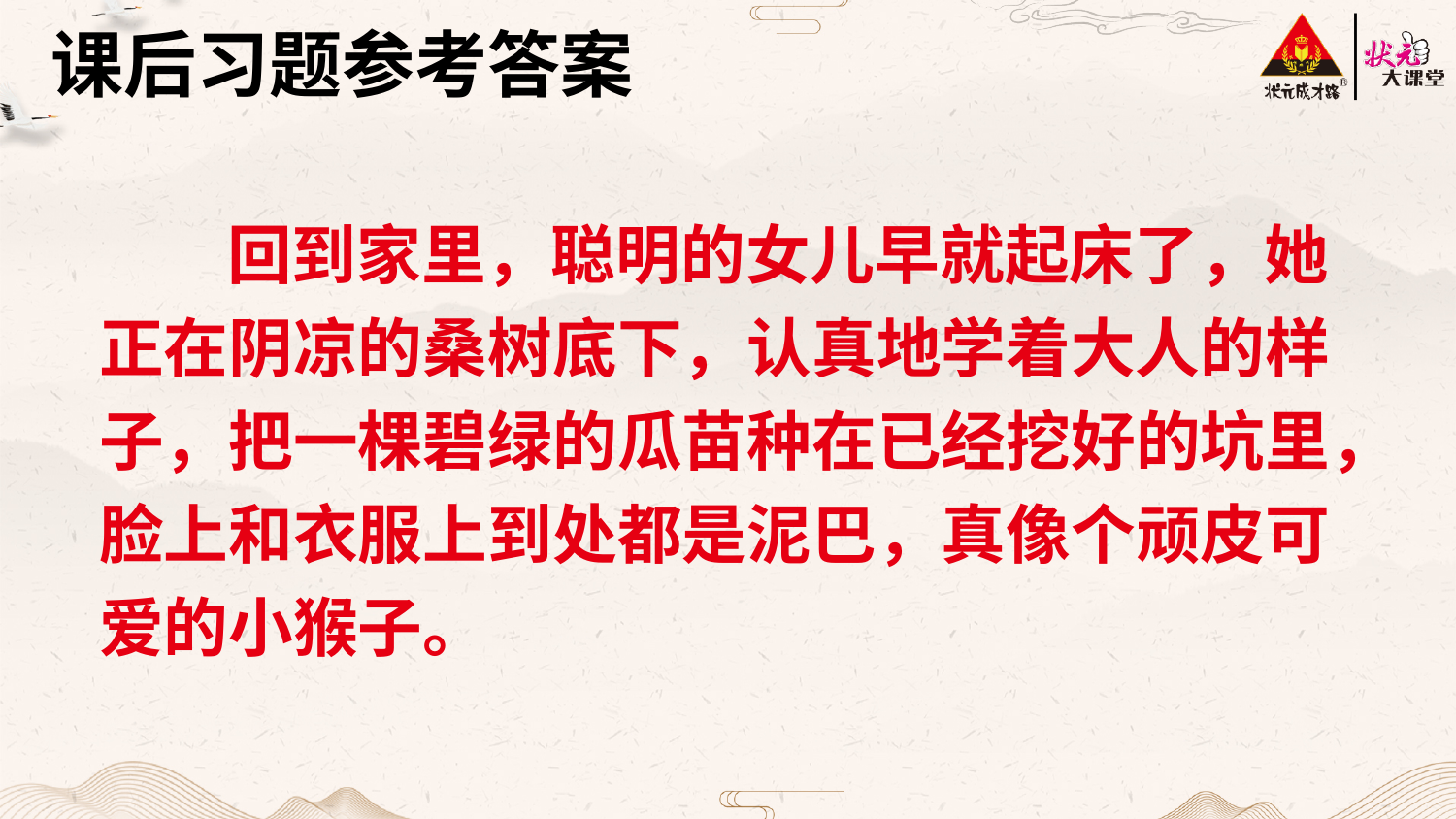

课后习题参考答案
回到家里，聪明的女儿早就起床了，她正在阴凉的桑树底下，认真地学着大人的样子，把一棵碧绿的瓜苗种在已经挖好的坑里，脸上和衣服上到处都是泥巴，真像个顽皮可爱的小猴子。